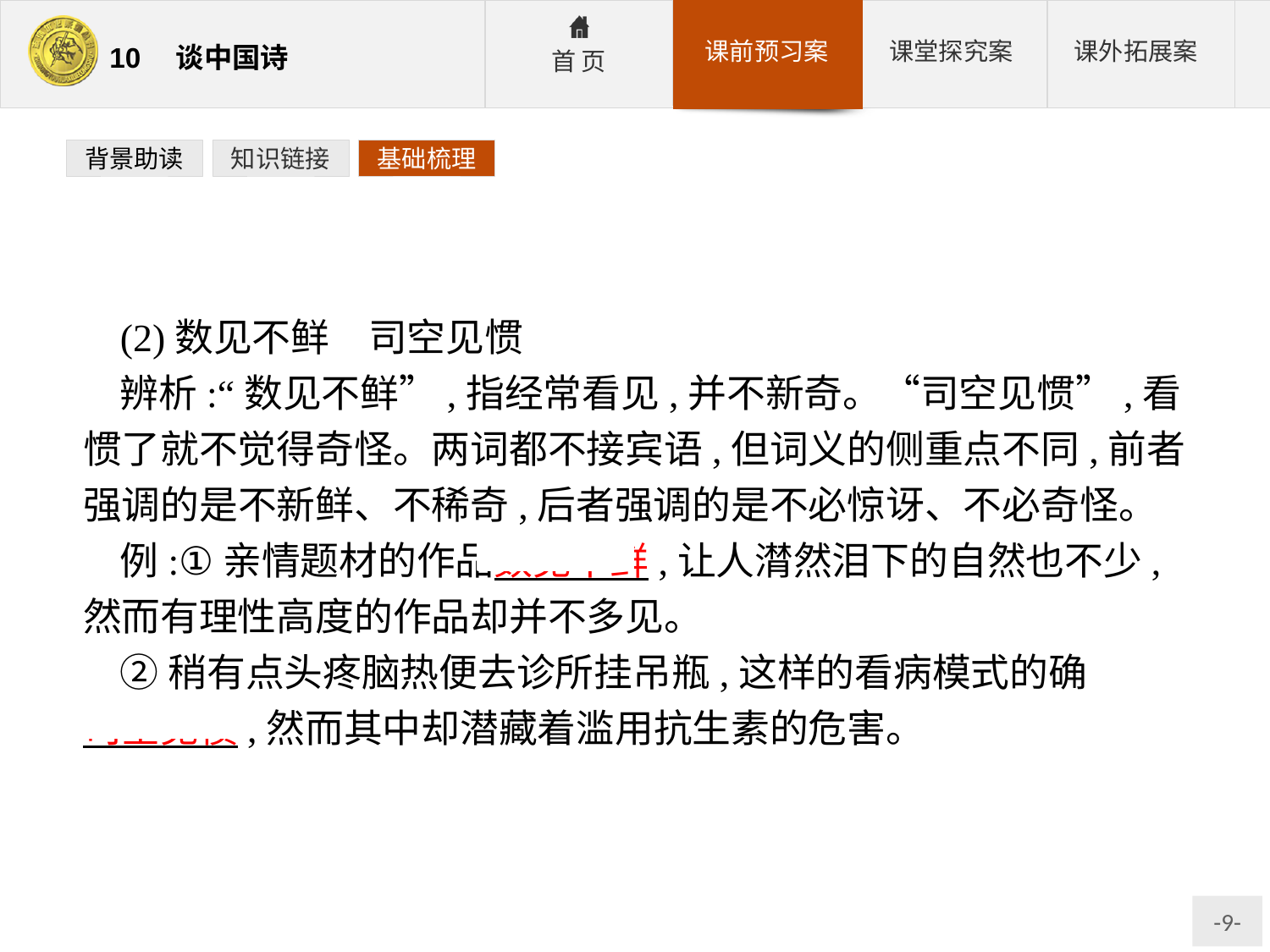

背景助读
知识链接
基础梳理
(2)数见不鲜　司空见惯
辨析:“数见不鲜”,指经常看见,并不新奇。“司空见惯”,看惯了就不觉得奇怪。两词都不接宾语,但词义的侧重点不同,前者强调的是不新鲜、不稀奇,后者强调的是不必惊讶、不必奇怪。
例:①亲情题材的作品数见不鲜,让人潸然泪下的自然也不少,然而有理性高度的作品却并不多见。
②稍有点头疼脑热便去诊所挂吊瓶,这样的看病模式的确         司空见惯,然而其中却潜藏着滥用抗生素的危害。